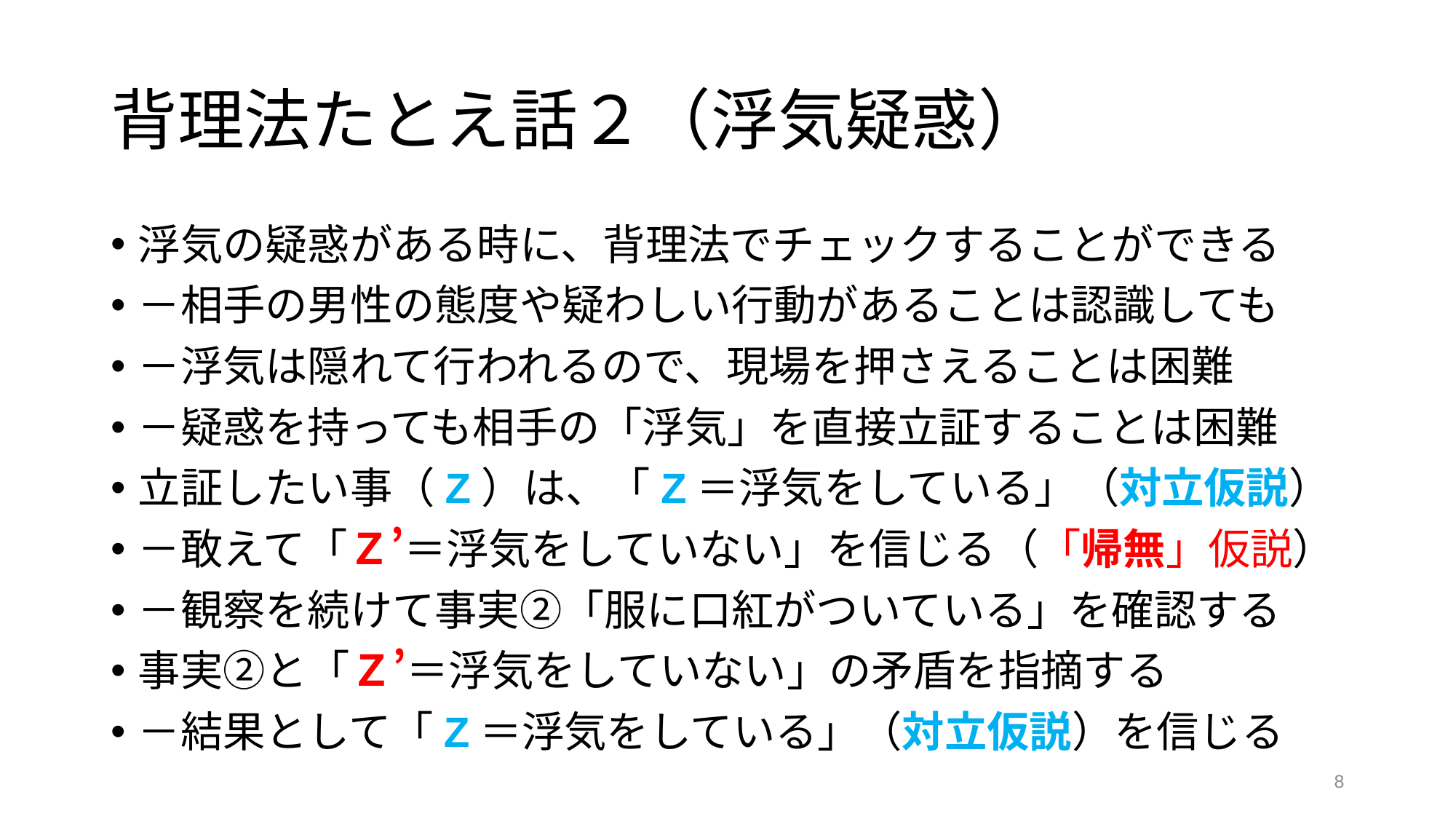

# 背理法たとえ話２（浮気疑惑）
浮気の疑惑がある時に、背理法でチェックすることができる
－相手の男性の態度や疑わしい行動があることは認識しても
－浮気は隠れて行われるので、現場を押さえることは困難
－疑惑を持っても相手の「浮気」を直接立証することは困難
立証したい事（Z）は、「Z＝浮気をしている」（対立仮説）
－敢えて「Ｚ’＝浮気をしていない」を信じる（「帰無」仮説）
－観察を続けて事実②「服に口紅がついている」を確認する
事実②と「Ｚ’＝浮気をしていない」の矛盾を指摘する
－結果として「Z＝浮気をしている」（対立仮説）を信じる
8